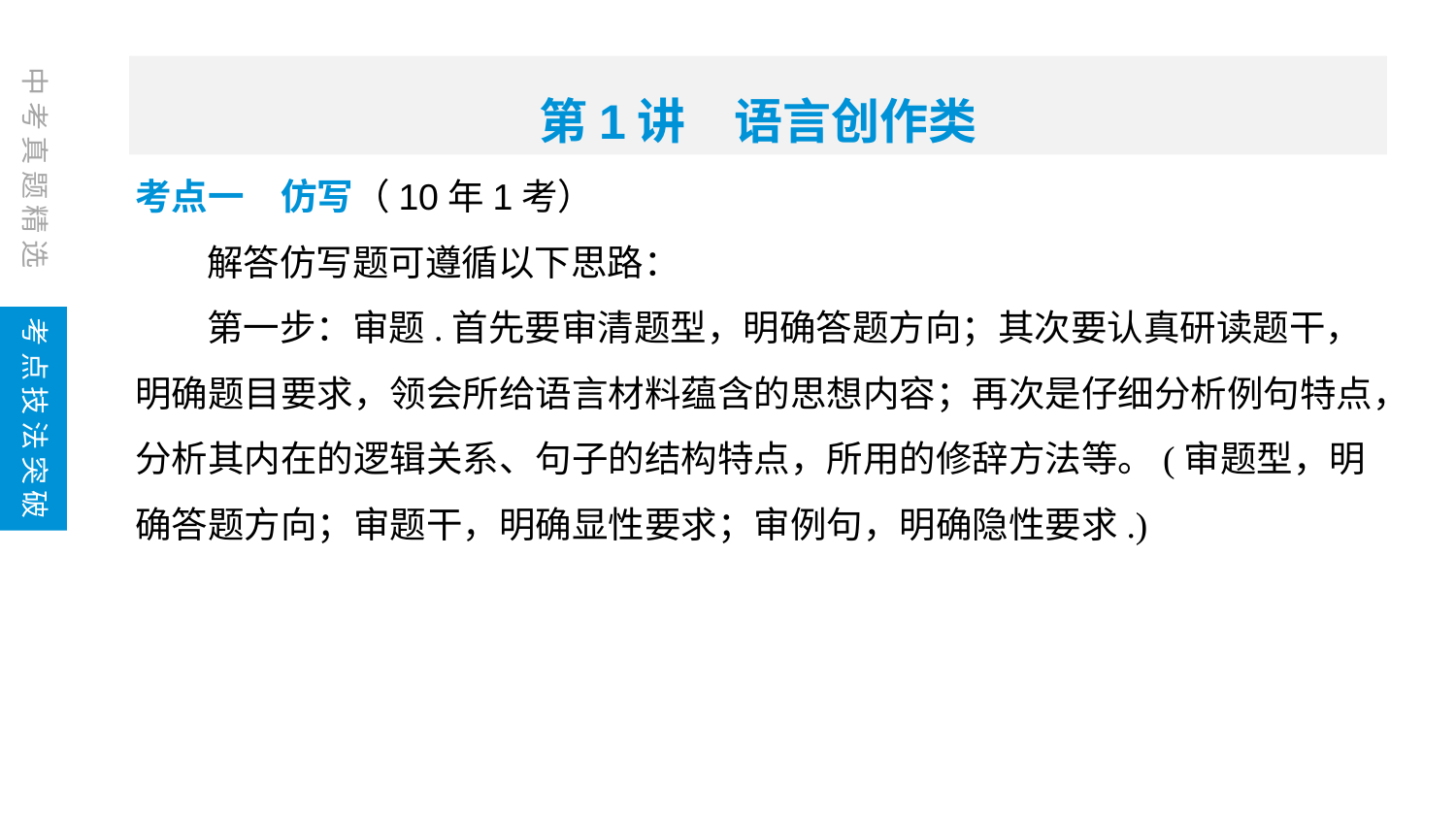

第1讲　语言创作类
考点一　仿写（10年1考）
解答仿写题可遵循以下思路：
第一步：审题.首先要审清题型，明确答题方向；其次要认真研读题干，明确题目要求，领会所给语言材料蕴含的思想内容；再次是仔细分析例句特点，分析其内在的逻辑关系、句子的结构特点，所用的修辞方法等。(审题型，明确答题方向；审题干，明确显性要求；审例句，明确隐性要求.)